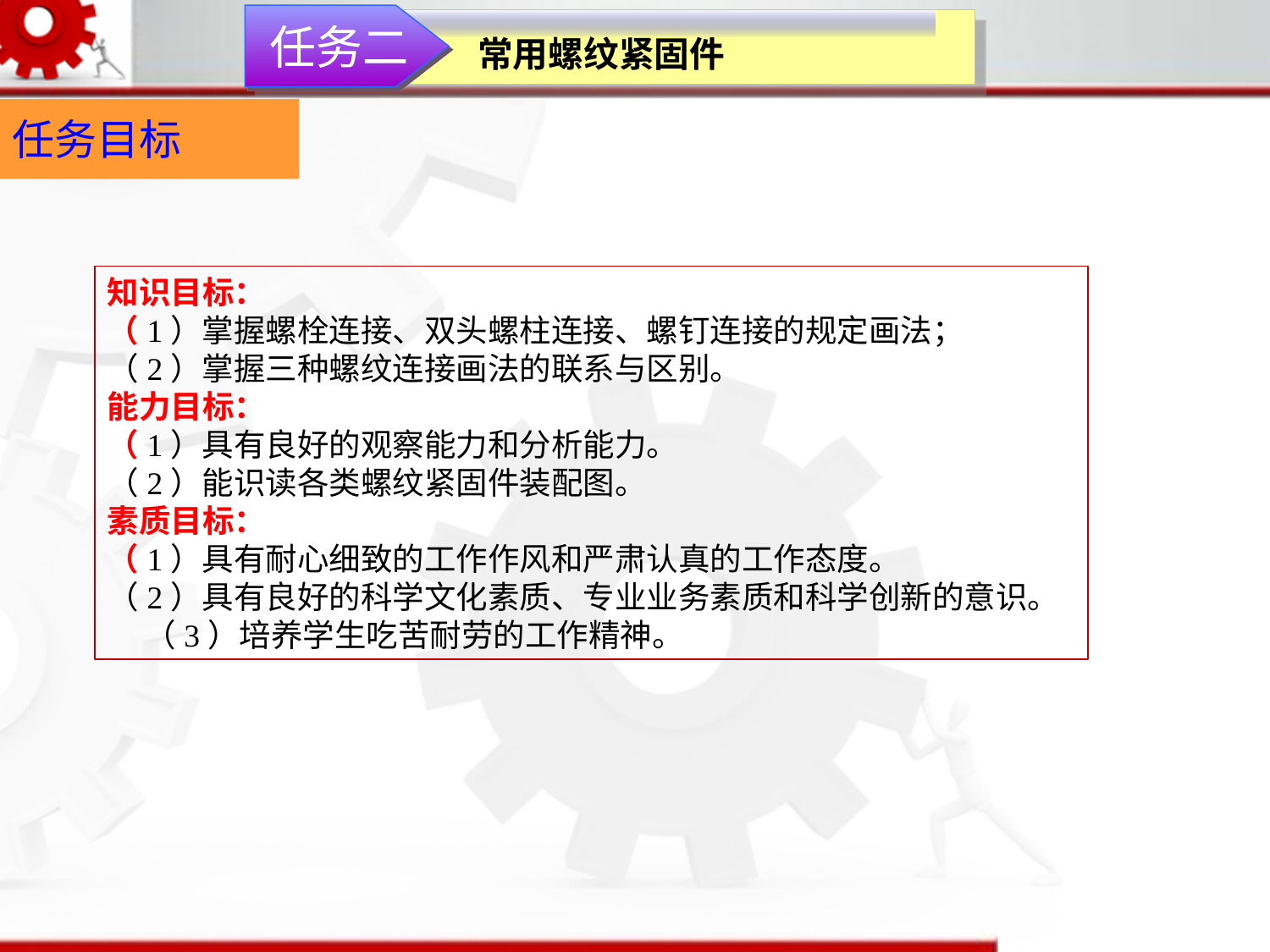

任务二
常用螺纹紧固件
任务目标
知识目标：（1）掌握螺栓连接、双头螺柱连接、螺钉连接的规定画法；（2）掌握三种螺纹连接画法的联系与区别。能力目标：（1）具有良好的观察能力和分析能力。（2）能识读各类螺纹紧固件装配图。素质目标：（1）具有耐心细致的工作作风和严肃认真的工作态度。（2）具有良好的科学文化素质、专业业务素质和科学创新的意识。（3）培养学生吃苦耐劳的工作精神。